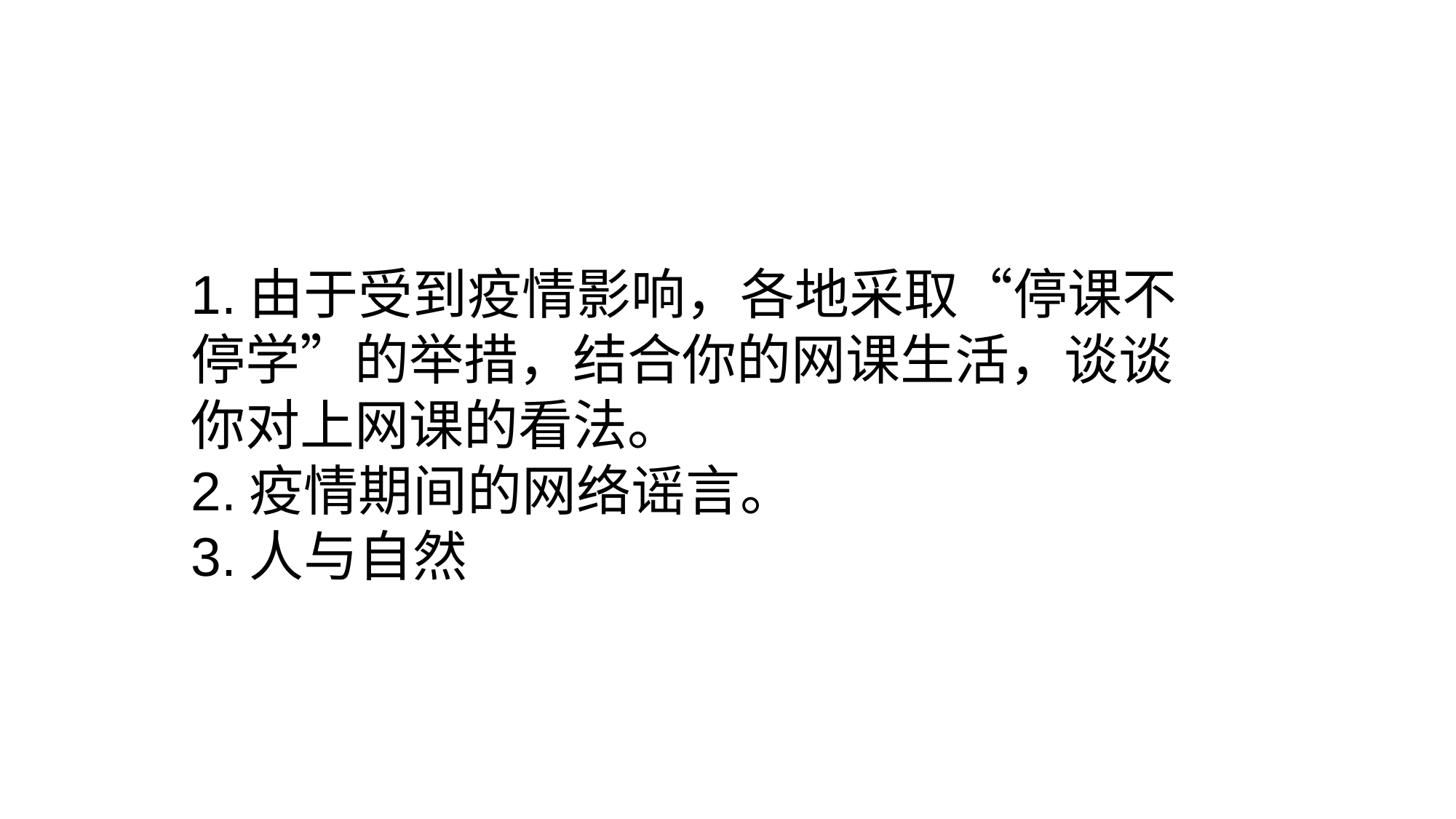

1.由于受到疫情影响，各地采取“停课不停学”的举措，结合你的网课生活，谈谈你对上网课的看法。
2.疫情期间的网络谣言。
3.人与自然